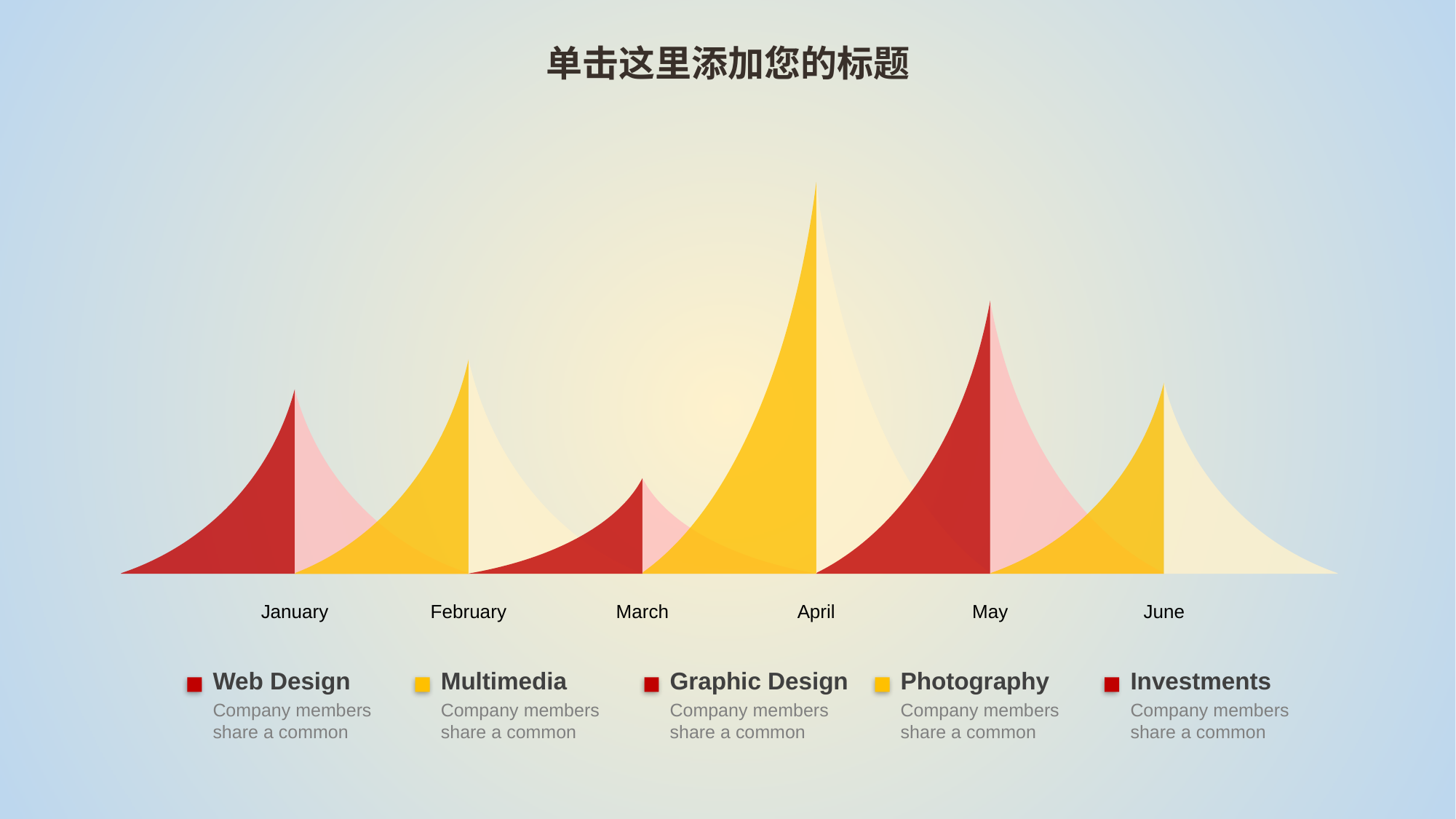

单击这里添加您的标题

April

May

February

June

January

March
Web Design
Company members share a common
Multimedia
Company members share a common
Graphic Design
Company members share a common
Photography
Company members share a common
Investments
Company members share a common